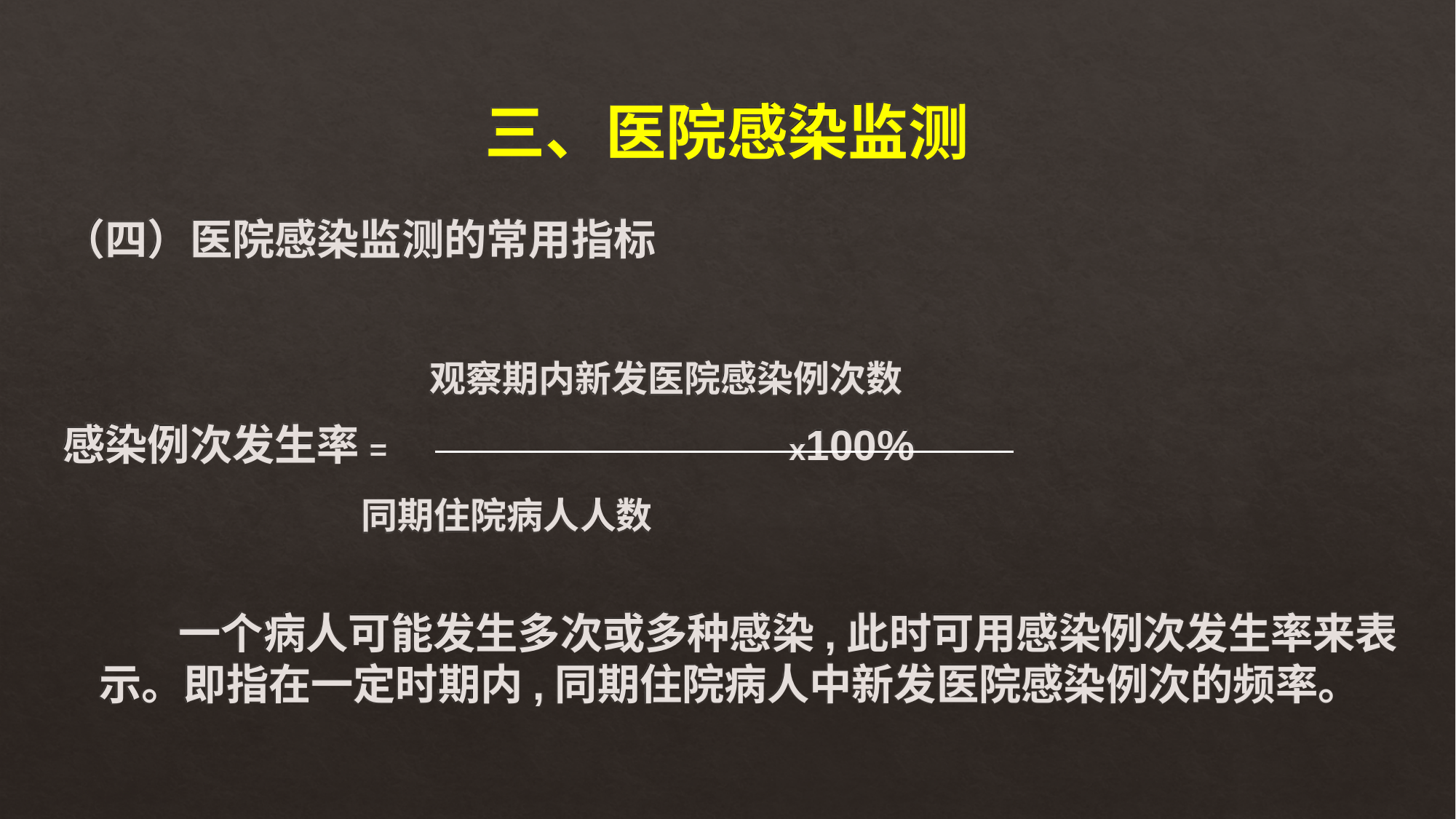

# 三、医院感染监测
（四）医院感染监测的常用指标

                                     观察期内新发医院感染例次数
感染例次发生率=                                                x100%
                                       同期住院病人人数

           一个病人可能发生多次或多种感染,此时可用感染例次发生率来表示。即指在一定时期内,同期住院病人中新发医院感染例次的频率。